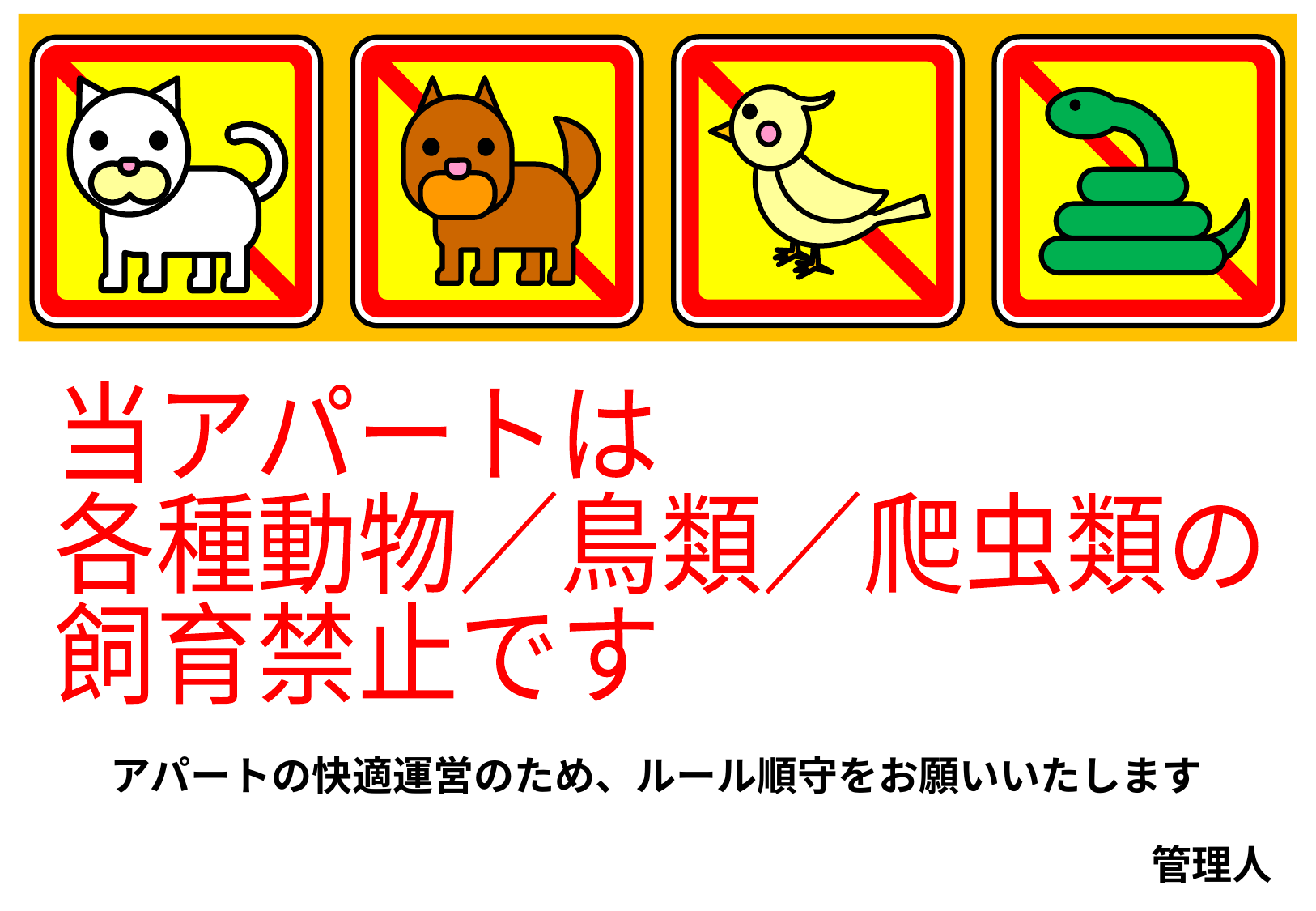

当アパートは
各種動物／鳥類／爬虫類の
飼育禁止です
アパートの快適運営のため、ルール順守をお願いいたします
管理人